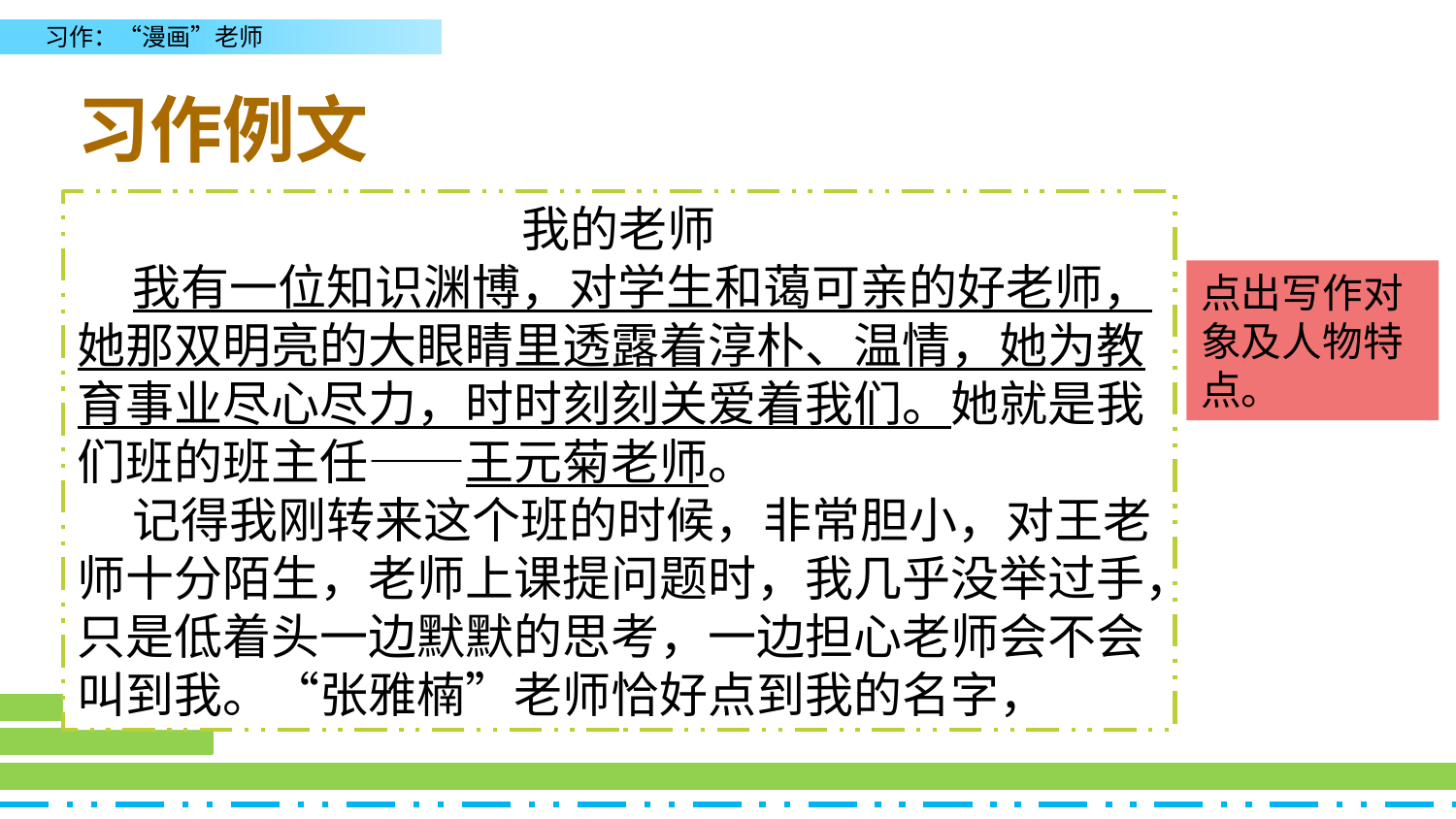

习作例文
我的老师
    我有一位知识渊博，对学生和蔼可亲的好老师，她那双明亮的大眼睛里透露着淳朴、温情，她为教育事业尽心尽力，时时刻刻关爱着我们。她就是我们班的班主任——王元菊老师。
    记得我刚转来这个班的时候，非常胆小，对王老师十分陌生，老师上课提问题时，我几乎没举过手，只是低着头一边默默的思考，一边担心老师会不会叫到我。“张雅楠”老师恰好点到我的名字，
点出写作对象及人物特点。